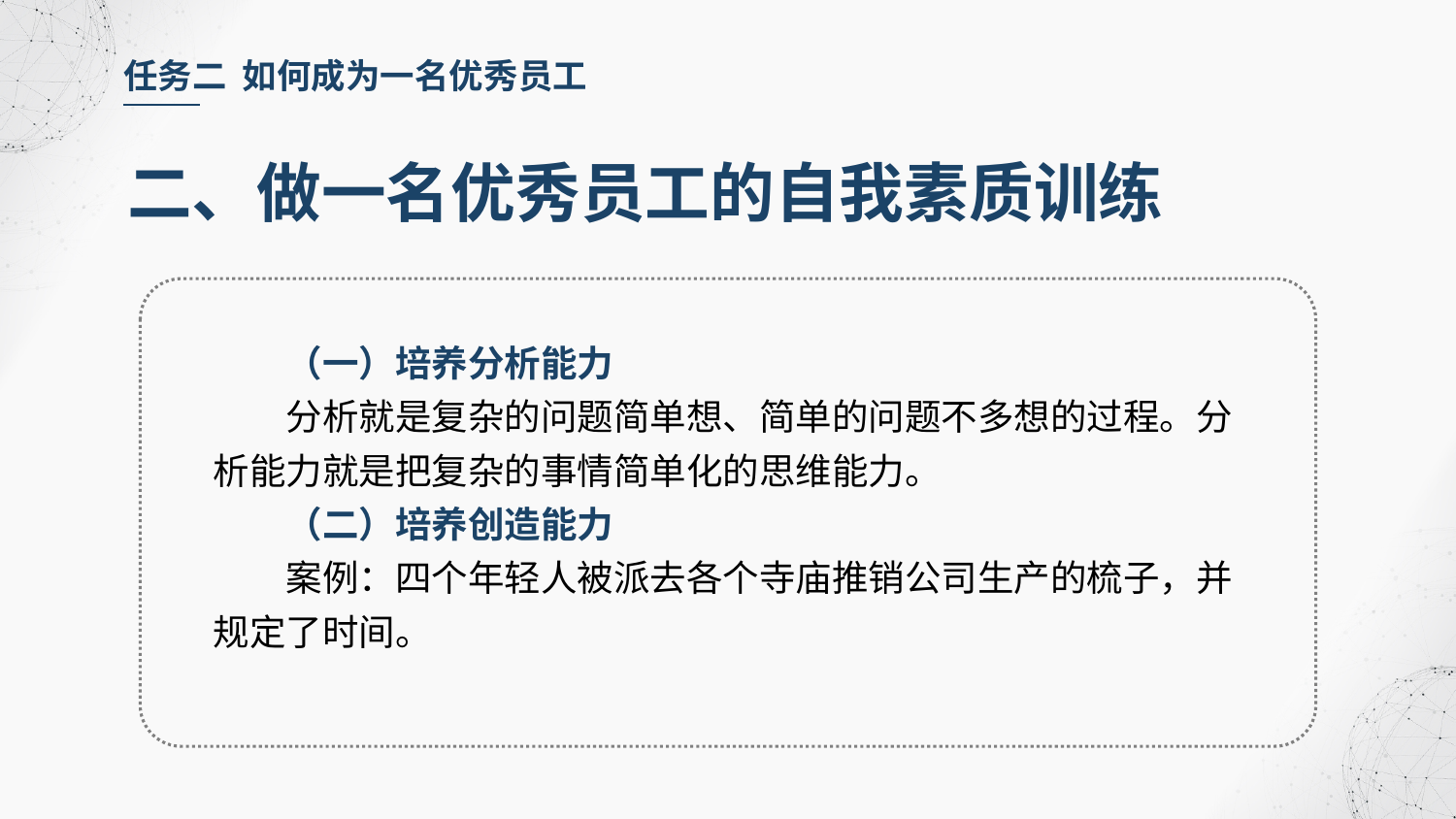

任务二  如何成为一名优秀员工
二、做一名优秀员工的自我素质训练

（一）培养分析能力
分析就是复杂的问题简单想、简单的问题不多想的过程。分析能力就是把复杂的事情简单化的思维能力。
（二）培养创造能力
案例：四个年轻人被派去各个寺庙推销公司生产的梳子，并规定了时间。